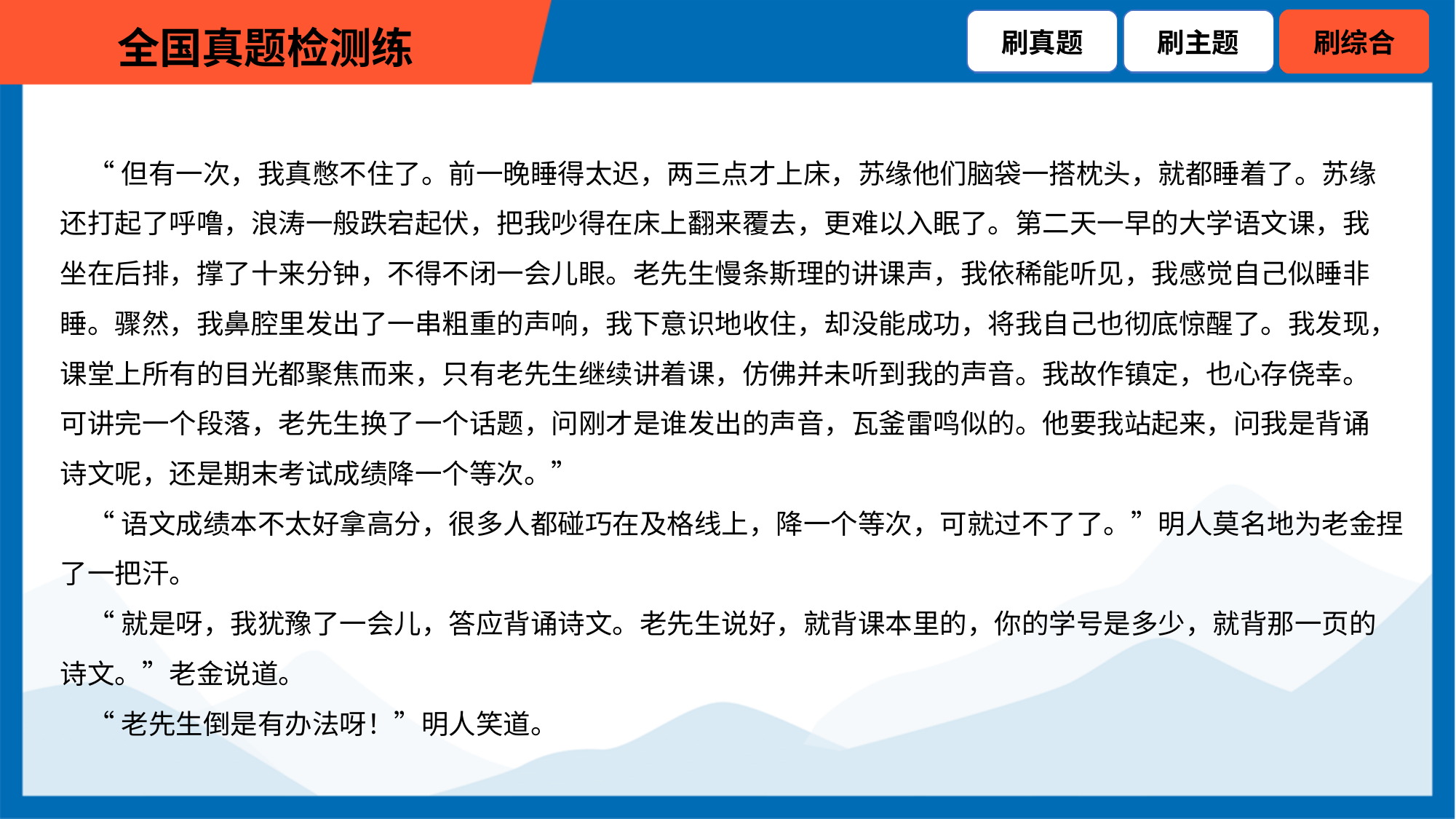

“但有一次，我真憋不住了。前一晚睡得太迟，两三点才上床，苏缘他们脑袋一搭枕头，就都睡着了。苏缘
还打起了呼噜，浪涛一般跌宕起伏，把我吵得在床上翻来覆去，更难以入眠了。第二天一早的大学语文课，我
坐在后排，撑了十来分钟，不得不闭一会儿眼。老先生慢条斯理的讲课声，我依稀能听见，我感觉自己似睡非
睡。骤然，我鼻腔里发出了一串粗重的声响，我下意识地收住，却没能成功，将我自己也彻底惊醒了。我发现，
课堂上所有的目光都聚焦而来，只有老先生继续讲着课，仿佛并未听到我的声音。我故作镇定，也心存侥幸。
可讲完一个段落，老先生换了一个话题，问刚才是谁发出的声音，瓦釜雷鸣似的。他要我站起来，问我是背诵
诗文呢，还是期末考试成绩降一个等次。”
    “语文成绩本不太好拿高分，很多人都碰巧在及格线上，降一个等次，可就过不了了。”明人莫名地为老金捏
了一把汗。
    “就是呀，我犹豫了一会儿，答应背诵诗文。老先生说好，就背课本里的，你的学号是多少，就背那一页的
诗文。”老金说道。
    “老先生倒是有办法呀！”明人笑道。